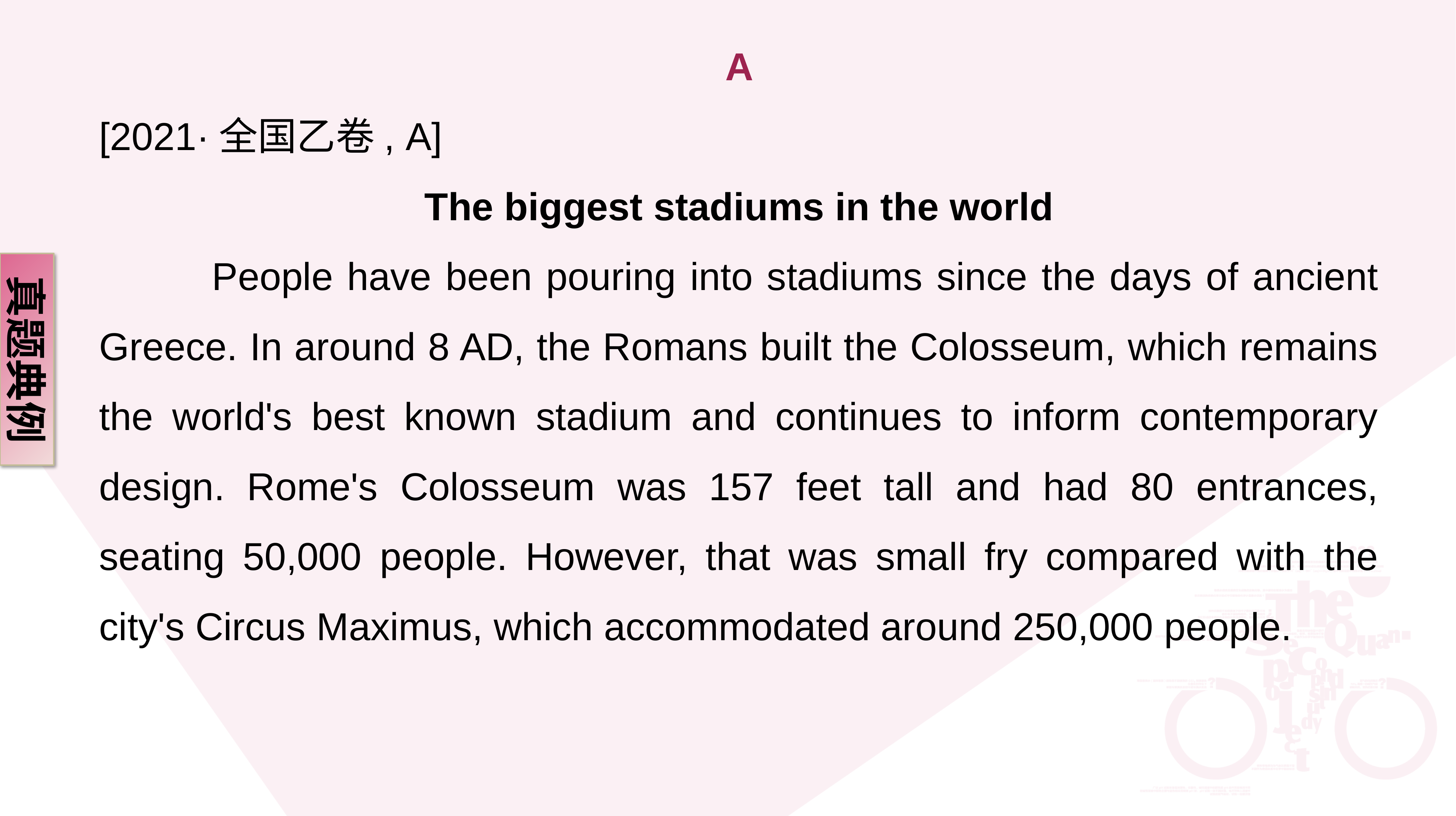

A
[2021·全国乙卷, A]
The biggest stadiums in the world
        People have been pouring into stadiums since the days of ancient Greece. In around 8 AD, the Romans built the Colosseum, which remains the world's best known stadium and continues to inform contemporary design. Rome's Colosseum was 157 feet tall and had 80 entrances, seating 50,000 people. However, that was small fry compared with the city's Circus Maximus, which accommodated around 250,000 people.
真题典例